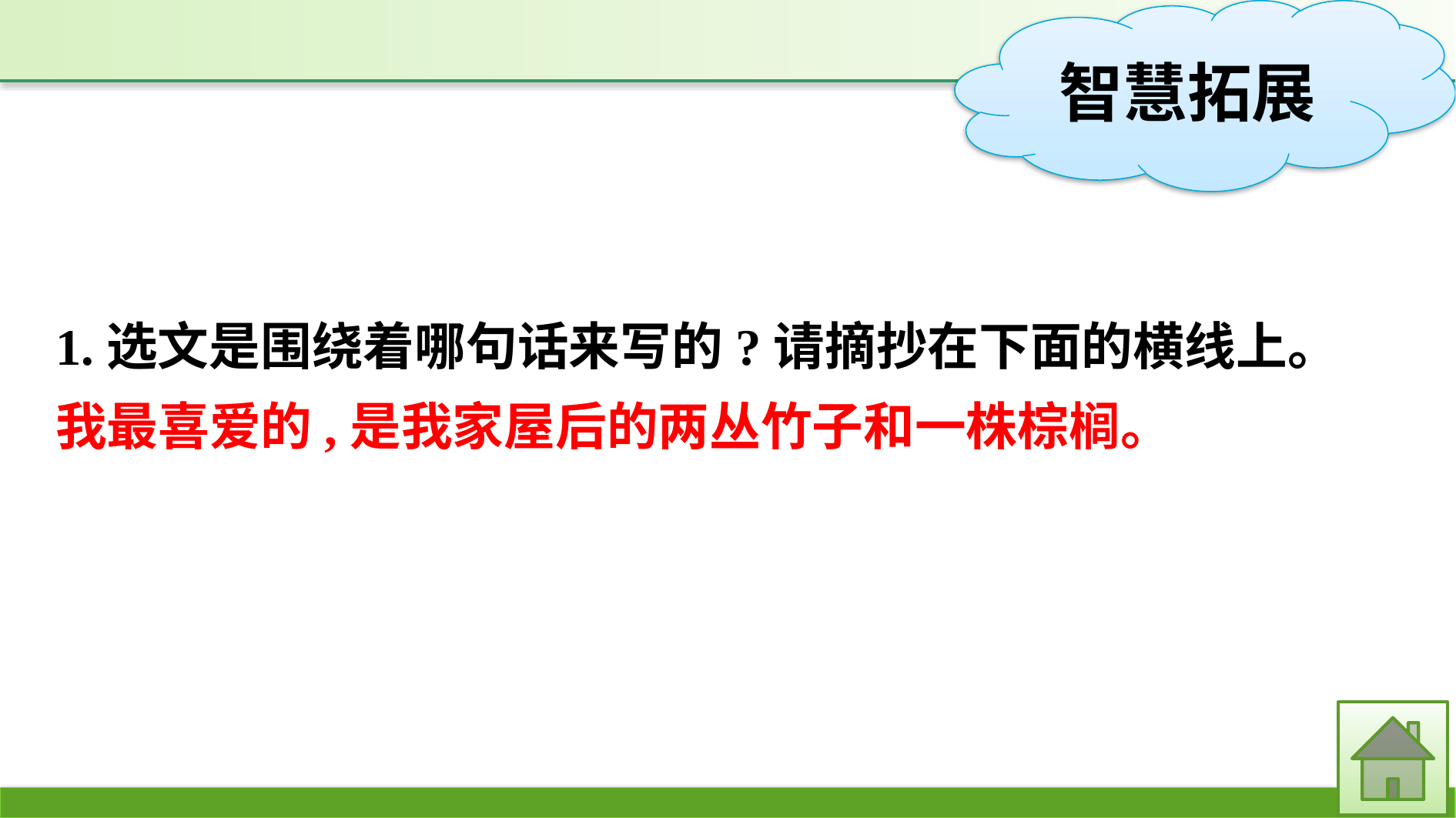

1.选文是围绕着哪句话来写的?请摘抄在下面的横线上。
我最喜爱的,是我家屋后的两丛竹子和一株棕榈。